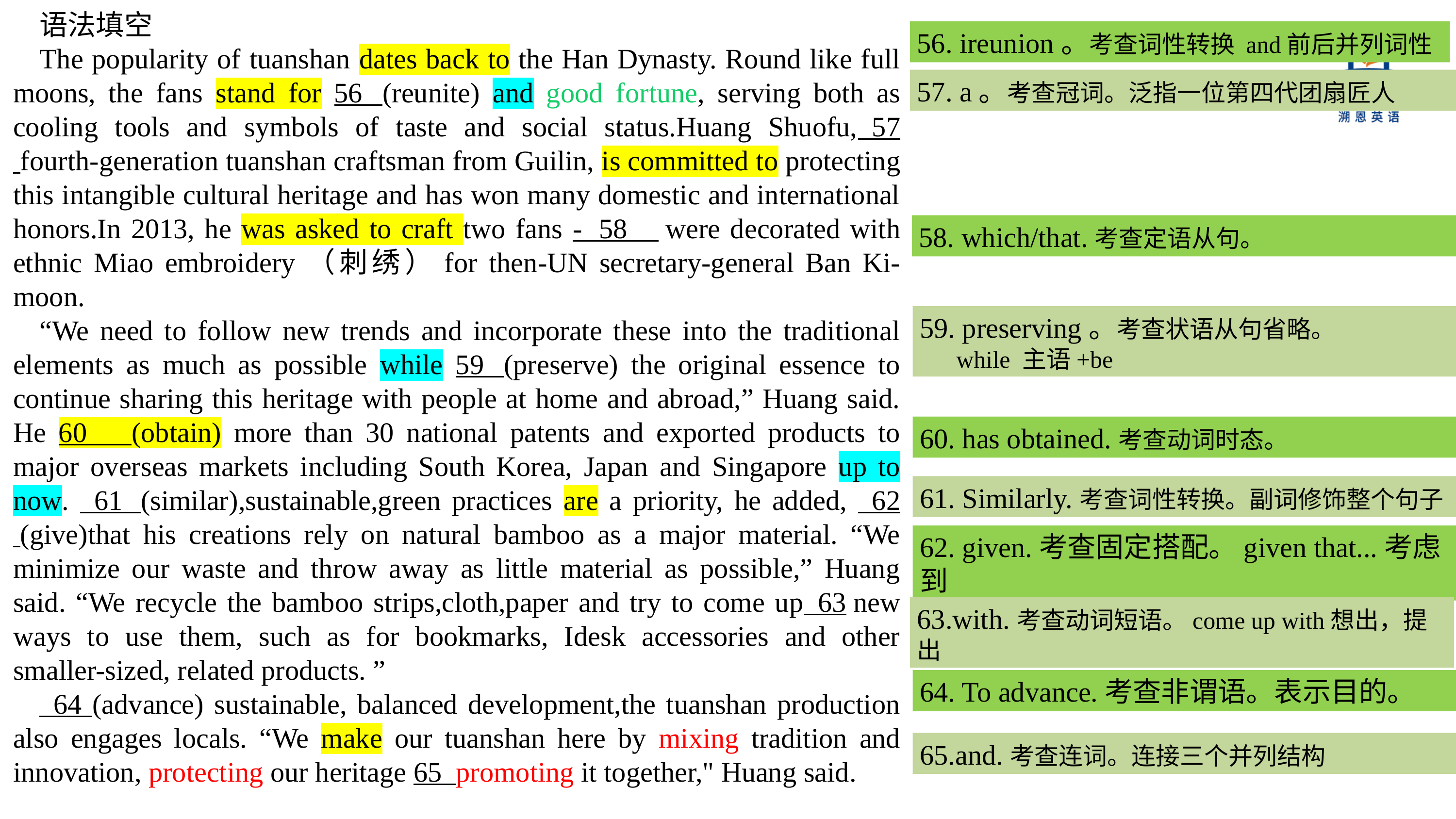

语法填空
The popularity of tuanshan dates back to the Han Dynasty. Round like full moons, the fans stand for 56  (reunite) and good fortune, serving both as cooling tools and symbols of taste and social status.Huang Shuofu,  57  fourth-generation tuanshan craftsman from Guilin, is committed to protecting this intangible cultural heritage and has won many domestic and international honors.In 2013, he was asked to craft two fans -  58     were decorated with ethnic Miao embroidery（刺绣）for then-UN secretary-general Ban Ki-moon.
“We need to follow new trends and incorporate these into the traditional elements as much as possible while 59  (preserve) the original essence to continue sharing this heritage with people at home and abroad,” Huang said. He 60    (obtain) more than 30 national patents and exported products to major overseas markets including South Korea, Japan and Singapore up to now.   61  (similar),sustainable,green practices are a priority, he added,   62  (give)that his creations rely on natural bamboo as a major material. “We minimize our waste and throw away as little material as possible,” Huang said. “We recycle the bamboo strips,cloth,paper and try to come up  63 new ways to use them, such as for bookmarks, Idesk accessories and other smaller-sized, related products. ”
  64 (advance) sustainable, balanced development,the tuanshan production also engages locals. “We make our tuanshan here by mixing tradition and innovation, protecting our heritage 65  promoting it together," Huang said.
56. ireunion。考查词性转换 and前后并列词性
57. a。考查冠词。泛指一位第四代团扇匠人
58. which/that.考查定语从句。
59. preserving。考查状语从句省略。
      while 主语+be
60. has obtained.考查动词时态。
61. Similarly.考查词性转换。副词修饰整个句子
62. given.考查固定搭配。given that...考虑到
63.with.考查动词短语。come up with想出，提出
64. To advance.考查非谓语。表示目的。
65.and.考查连词。连接三个并列结构